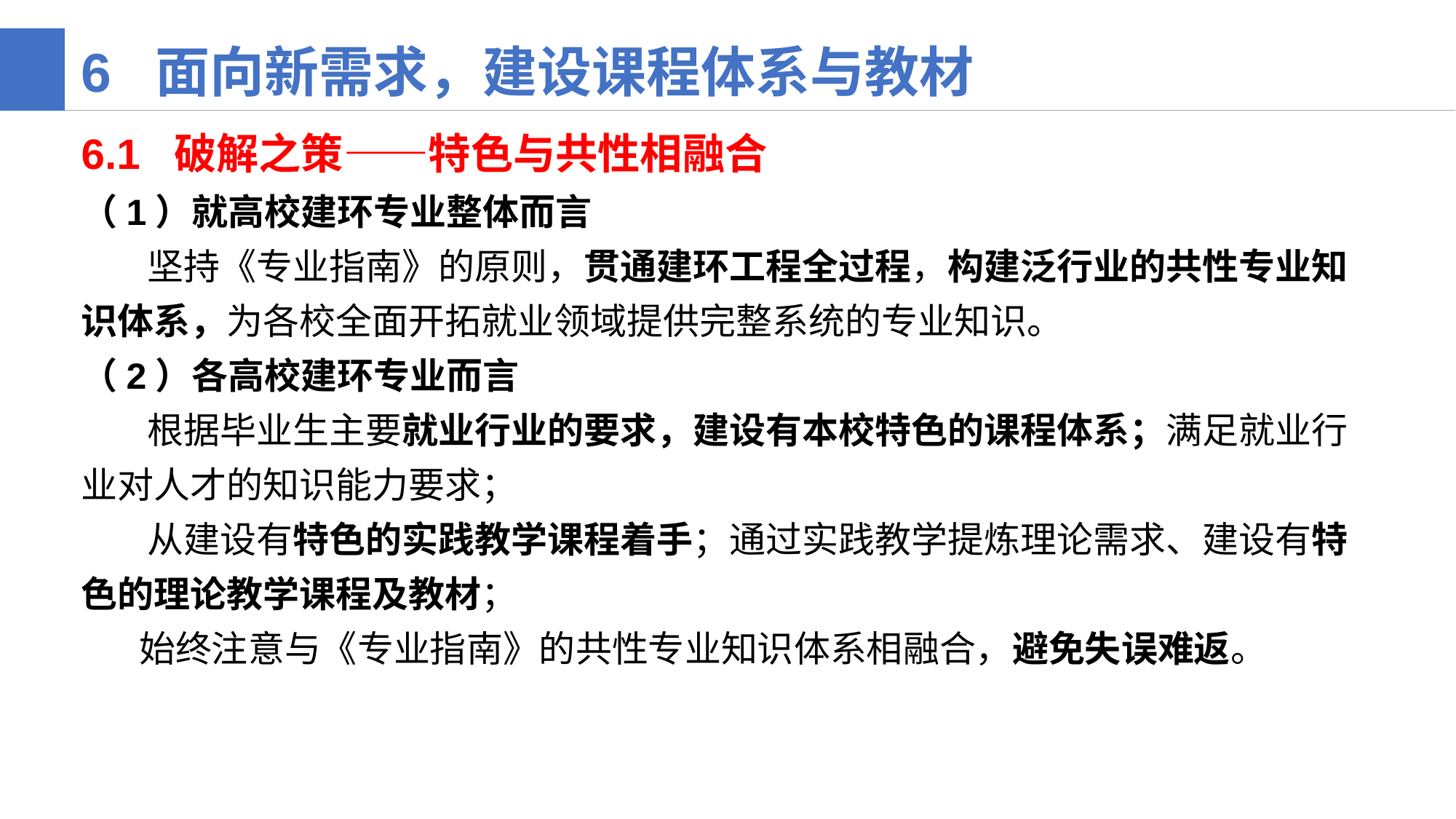

6  面向新需求，建设课程体系与教材
6.1  破解之策——特色与共性相融合
（1）就高校建环专业整体而言
       坚持《专业指南》的原则，贯通建环工程全过程，构建泛行业的共性专业知识体系，为各校全面开拓就业领域提供完整系统的专业知识。
（2）各高校建环专业而言
       根据毕业生主要就业行业的要求，建设有本校特色的课程体系；满足就业行业对人才的知识能力要求；
       从建设有特色的实践教学课程着手；通过实践教学提炼理论需求、建设有特色的理论教学课程及教材；
      始终注意与《专业指南》的共性专业知识体系相融合，避免失误难返。